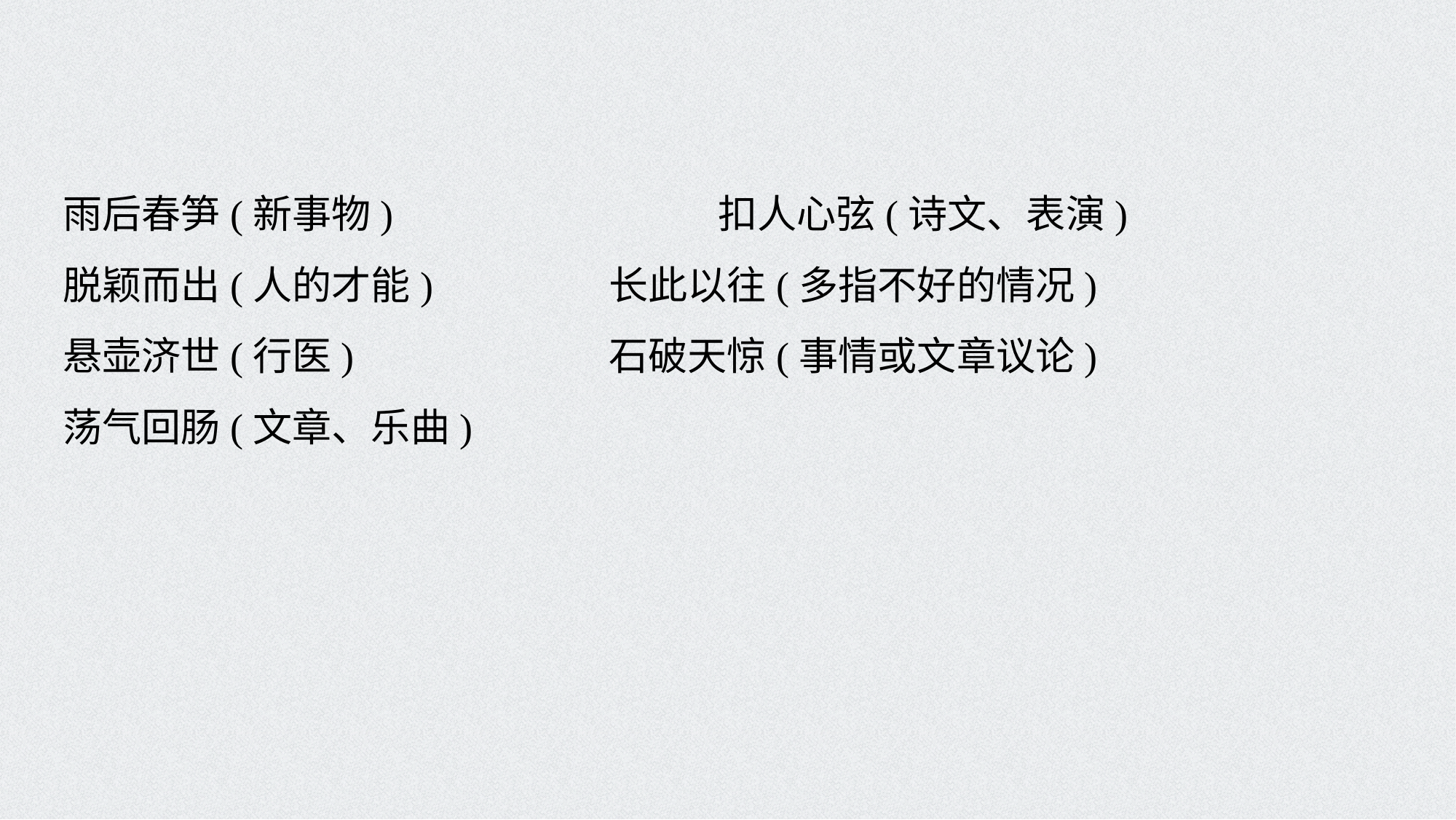

雨后春笋(新事物)  			扣人心弦(诗文、表演)
脱颖而出(人的才能)  		长此以往(多指不好的情况)
悬壶济世(行医)  			石破天惊(事情或文章议论)
荡气回肠(文章、乐曲)